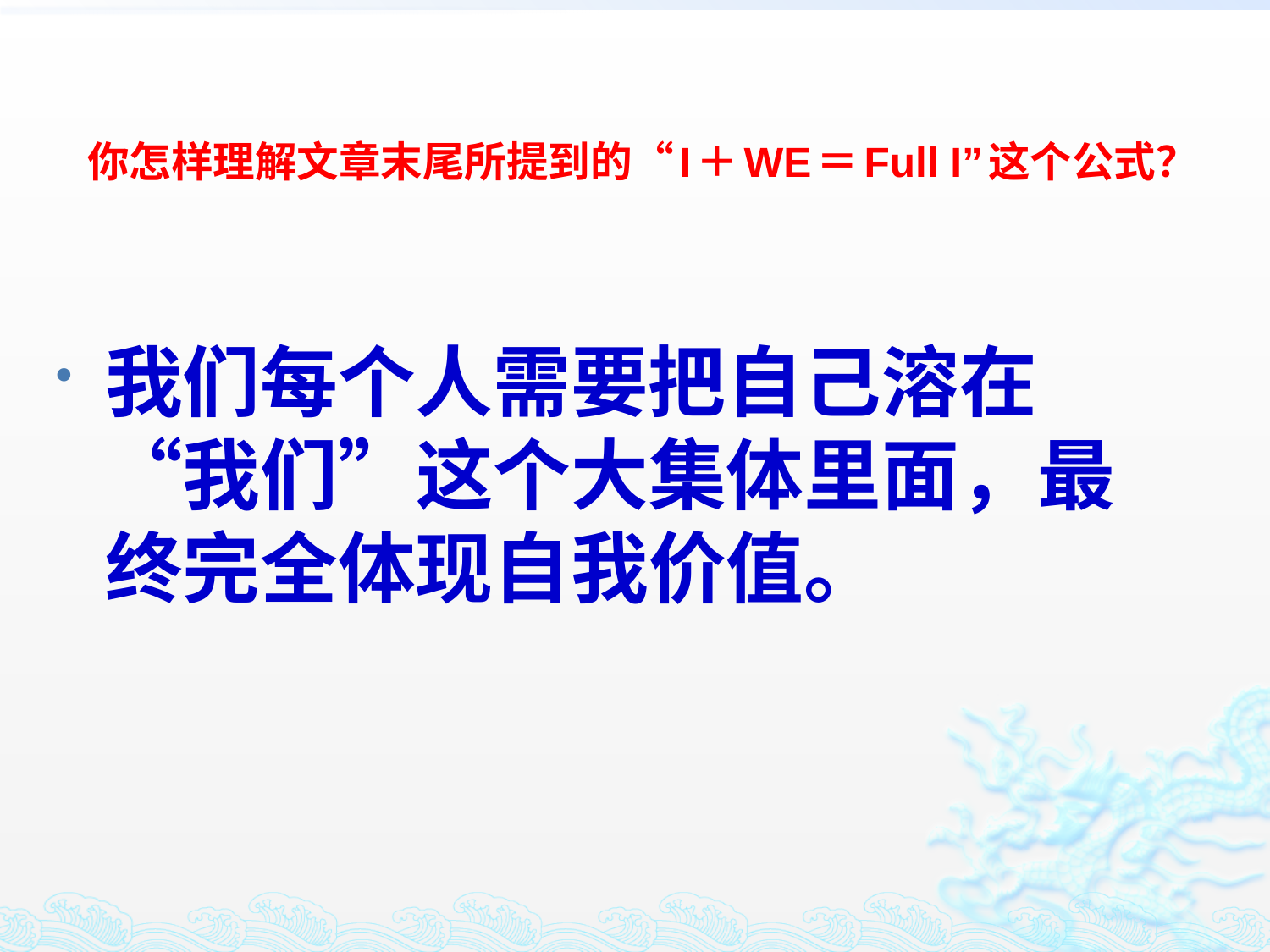

# 你怎样理解文章末尾所提到的“I＋WE＝Full I”这个公式？
我们每个人需要把自己溶在“我们”这个大集体里面，最终完全体现自我价值。